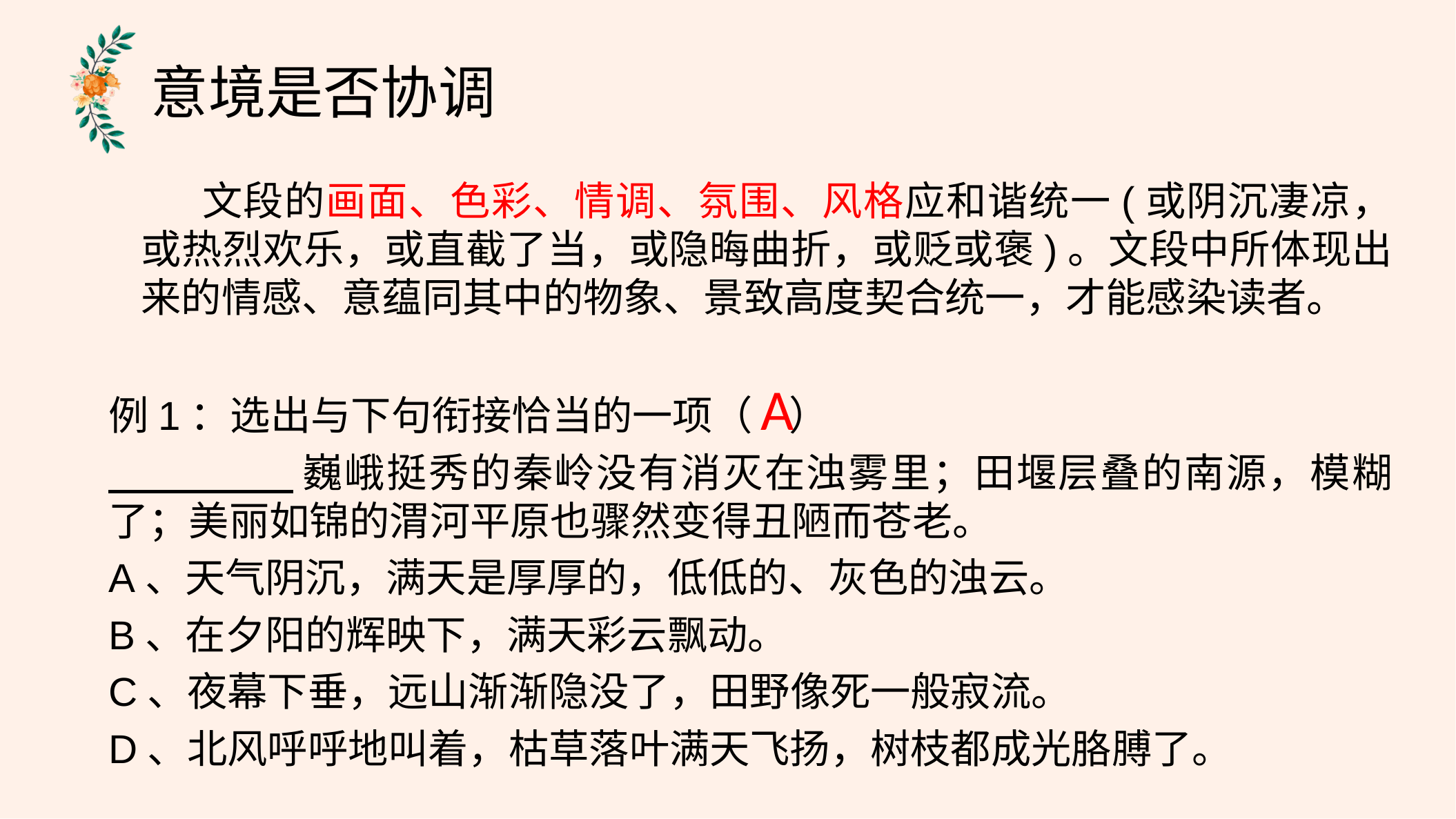

意境是否协调
  文段的画面、色彩、情调、氛围、风格应和谐统一(或阴沉凄凉，或热烈欢乐，或直截了当，或隐晦曲折，或贬或褒)。文段中所体现出来的情感、意蕴同其中的物象、景致高度契合统一，才能感染读者。
A
例1：选出与下句衔接恰当的一项（    ）
                 巍峨挺秀的秦岭没有消灭在浊雾里；田堰层叠的南源，模糊了；美丽如锦的渭河平原也骤然变得丑陋而苍老。
A、天气阴沉，满天是厚厚的，低低的、灰色的浊云。
B、在夕阳的辉映下，满天彩云飘动。
C、夜幕下垂，远山渐渐隐没了，田野像死一般寂流。
D、北风呼呼地叫着，枯草落叶满天飞扬，树枝都成光胳膊了。